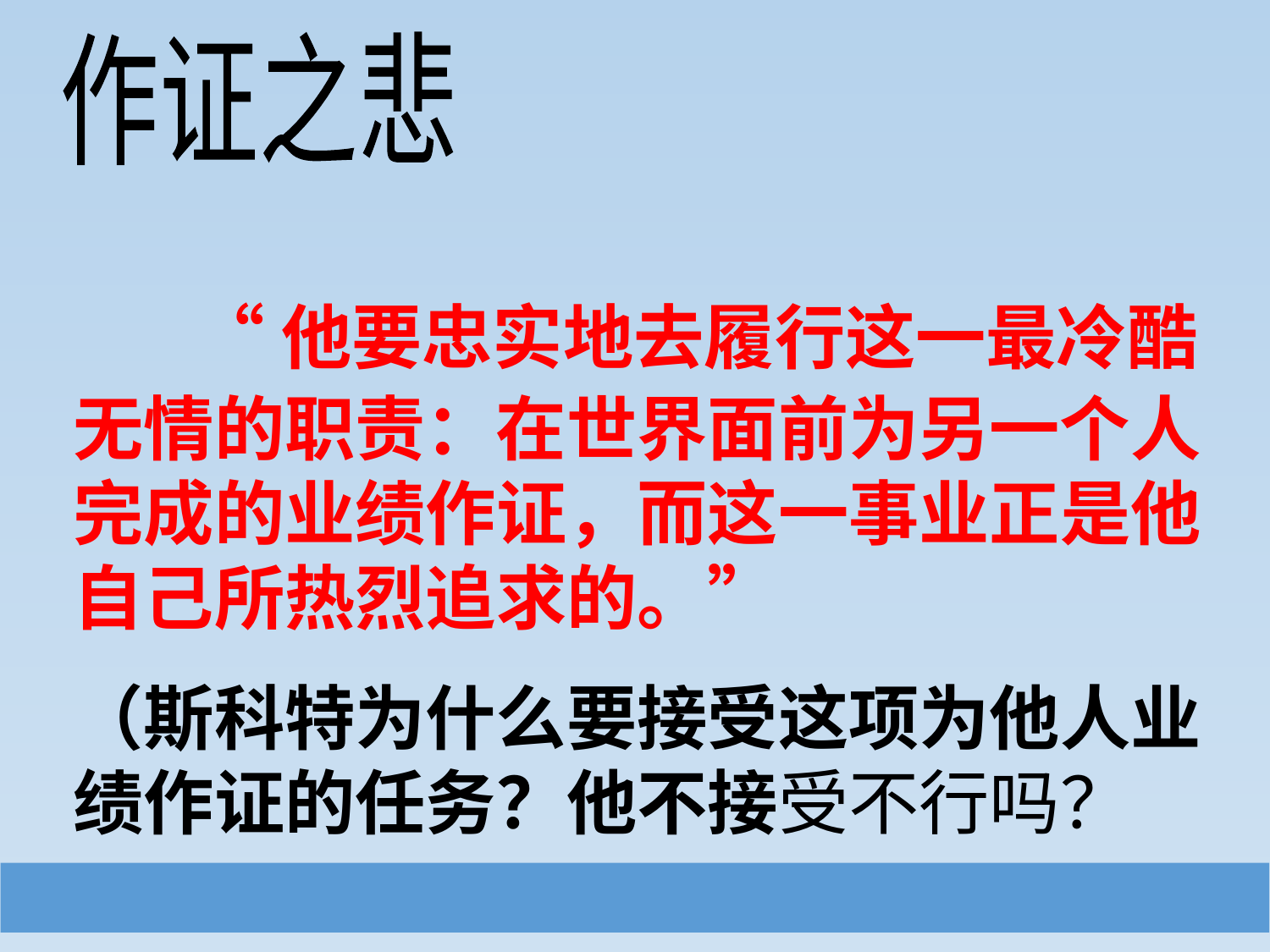

作证之悲
      “他要忠实地去履行这一最冷酷无情的职责：在世界面前为另一个人完成的业绩作证，而这一事业正是他自己所热烈追求的。”
（斯科特为什么要接受这项为他人业绩作证的任务？他不接受不行吗？